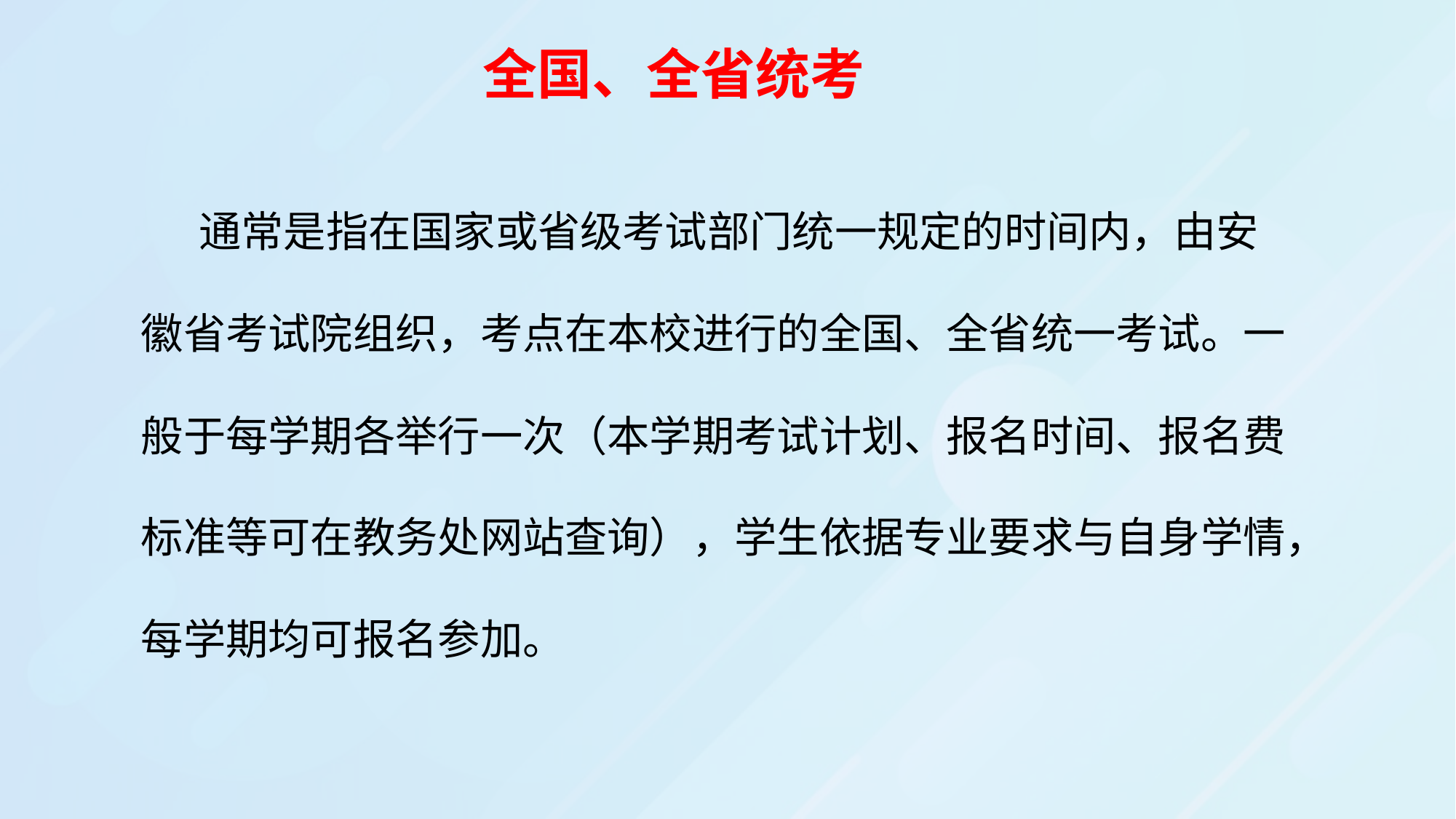

全国、全省统考
      通常是指在国家或省级考试部门统一规定的时间内，由安徽省考试院组织，考点在本校进行的全国、全省统一考试。一般于每学期各举行一次（本学期考试计划、报名时间、报名费标准等可在教务处网站查询），学生依据专业要求与自身学情，每学期均可报名参加。